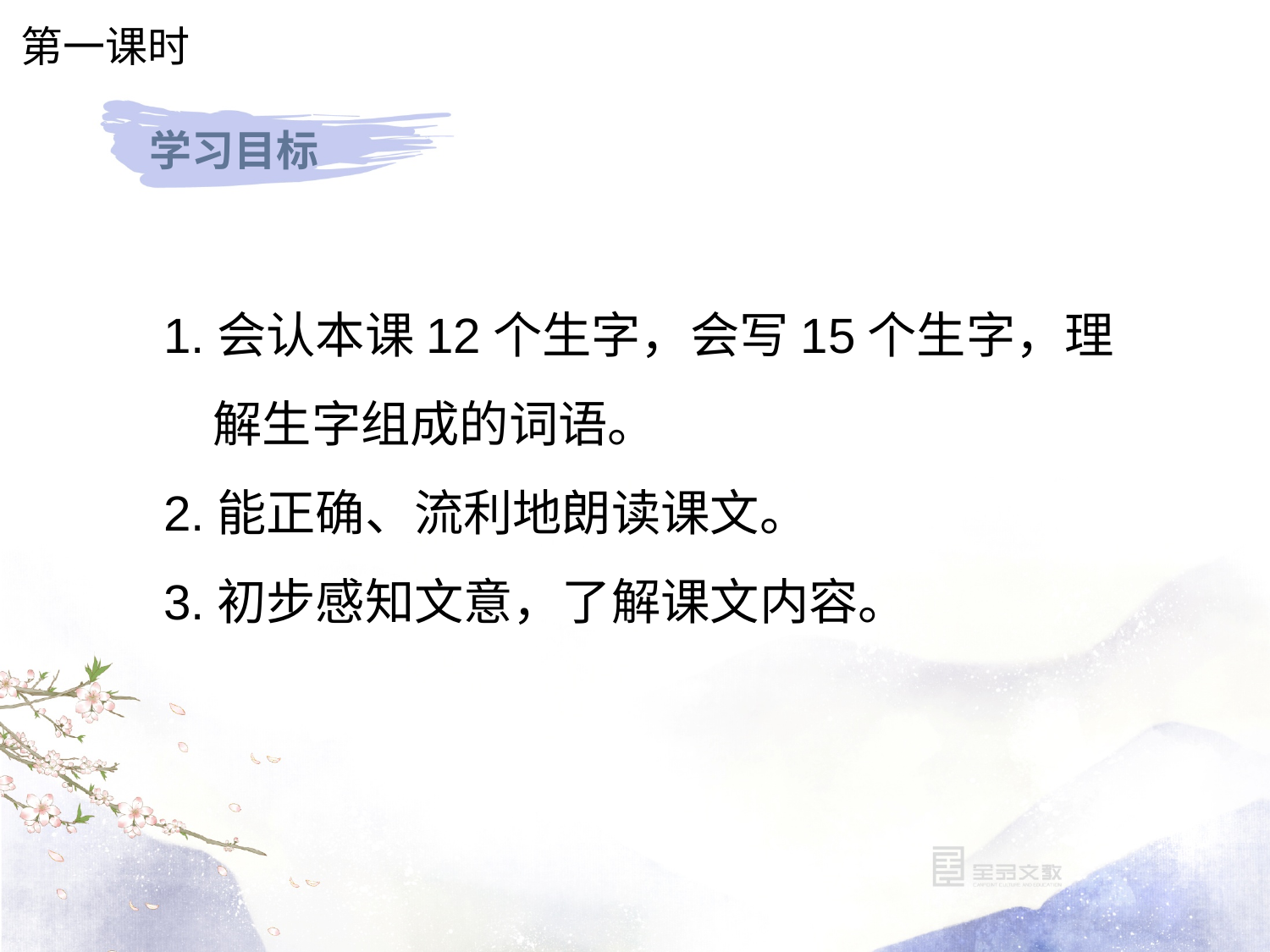

第一课时
1.会认本课12个生字，会写15个生字，理解生字组成的词语。
2.能正确、流利地朗读课文。
3.初步感知文意，了解课文内容。